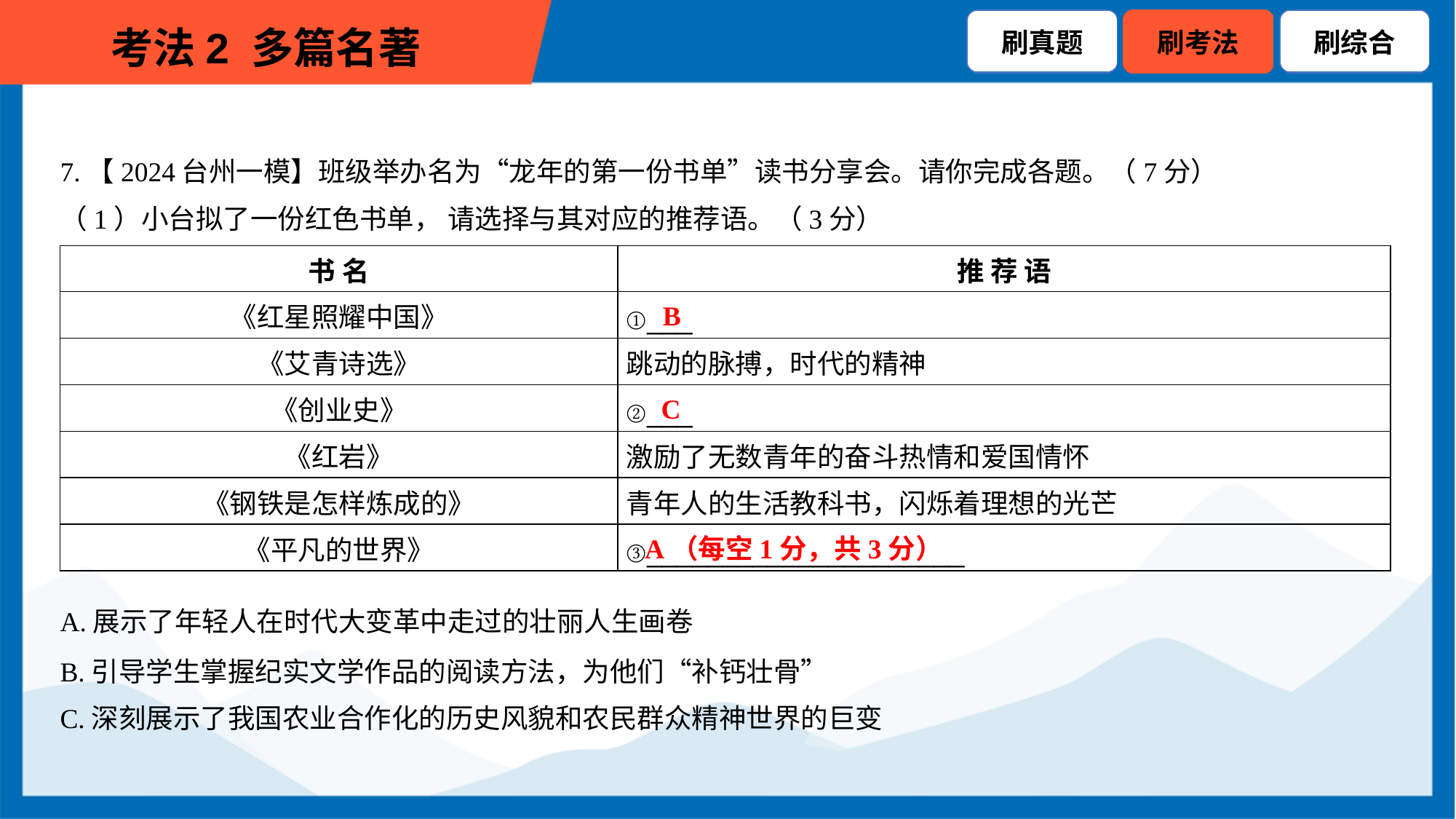

7.【2024台州一模】班级举办名为“龙年的第一份书单”读书分享会。请你完成各题。（7分）
（1）小台拟了一份红色书单， 请选择与其对应的推荐语。（3分）
| 书 名 | 推 荐 语 |
| --- | --- |
| 《红星照耀中国》 | ①\_\_\_ |
| 《艾青诗选》 | 跳动的脉搏，时代的精神 |
| 《创业史》 | ②\_\_\_ |
| 《红岩》 | 激励了无数青年的奋斗热情和爱国情怀 |
| 《钢铁是怎样炼成的》 | 青年人的生活教科书，闪烁着理想的光芒 |
| 《平凡的世界》 | ③\_\_\_\_\_\_\_\_\_\_\_\_\_\_\_\_\_\_\_\_\_ |
B
C
A（每空1分，共3分）
A.展示了年轻人在时代大变革中走过的壮丽人生画卷
B.引导学生掌握纪实文学作品的阅读方法，为他们“补钙壮骨”
C.深刻展示了我国农业合作化的历史风貌和农民群众精神世界的巨变